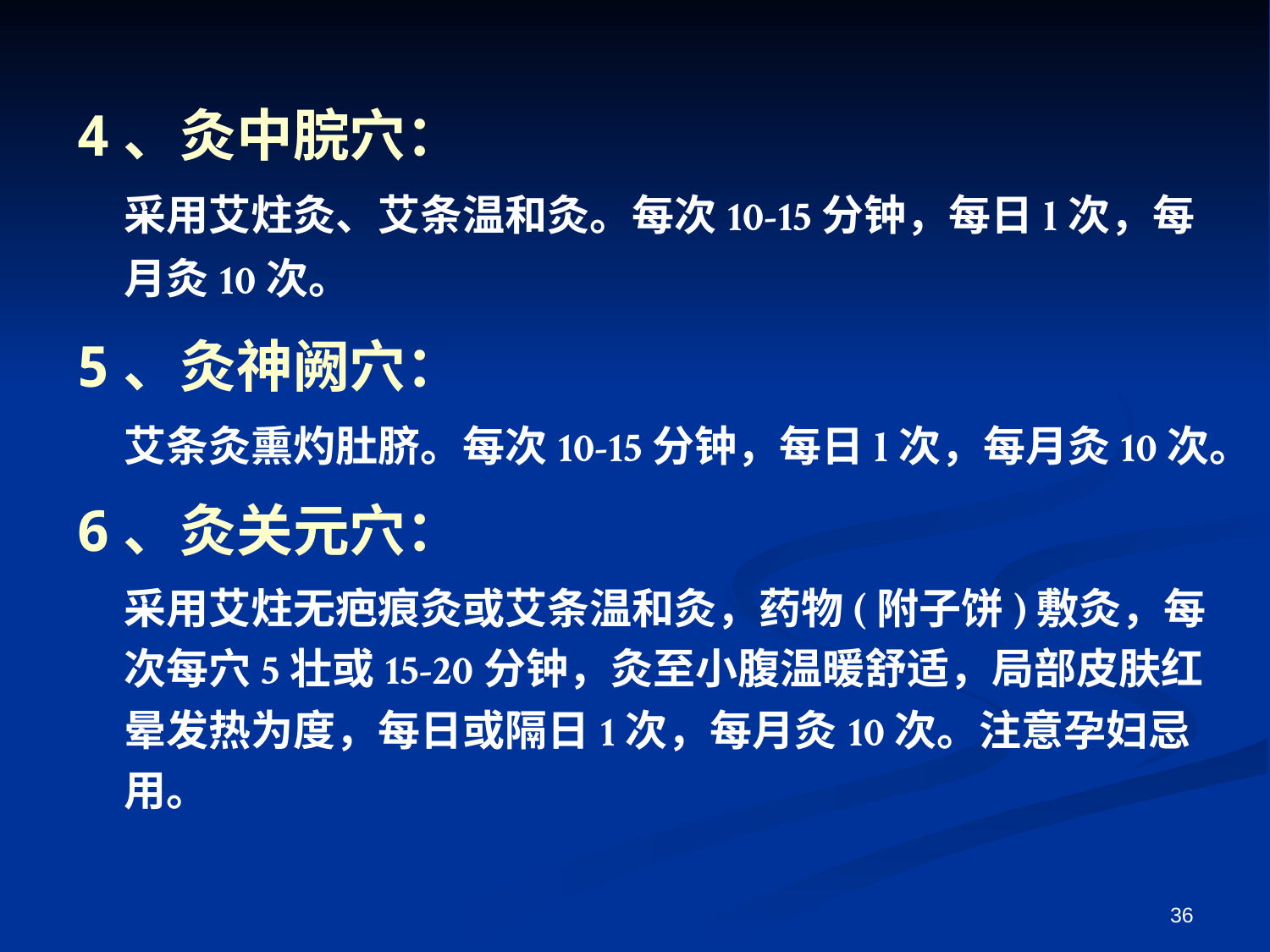

4、灸中脘穴：
	采用艾炷灸、艾条温和灸。每次10-15分钟，每日l次，每月灸10次。
5、灸神阙穴：
	艾条灸熏灼肚脐。每次10-15分钟，每日l次，每月灸10次。
6、灸关元穴：
	采用艾炷无疤痕灸或艾条温和灸，药物(附子饼)敷灸，每次每穴5壮或15-20分钟，灸至小腹温暖舒适，局部皮肤红晕发热为度，每日或隔日1次，每月灸10次。注意孕妇忌用。
36